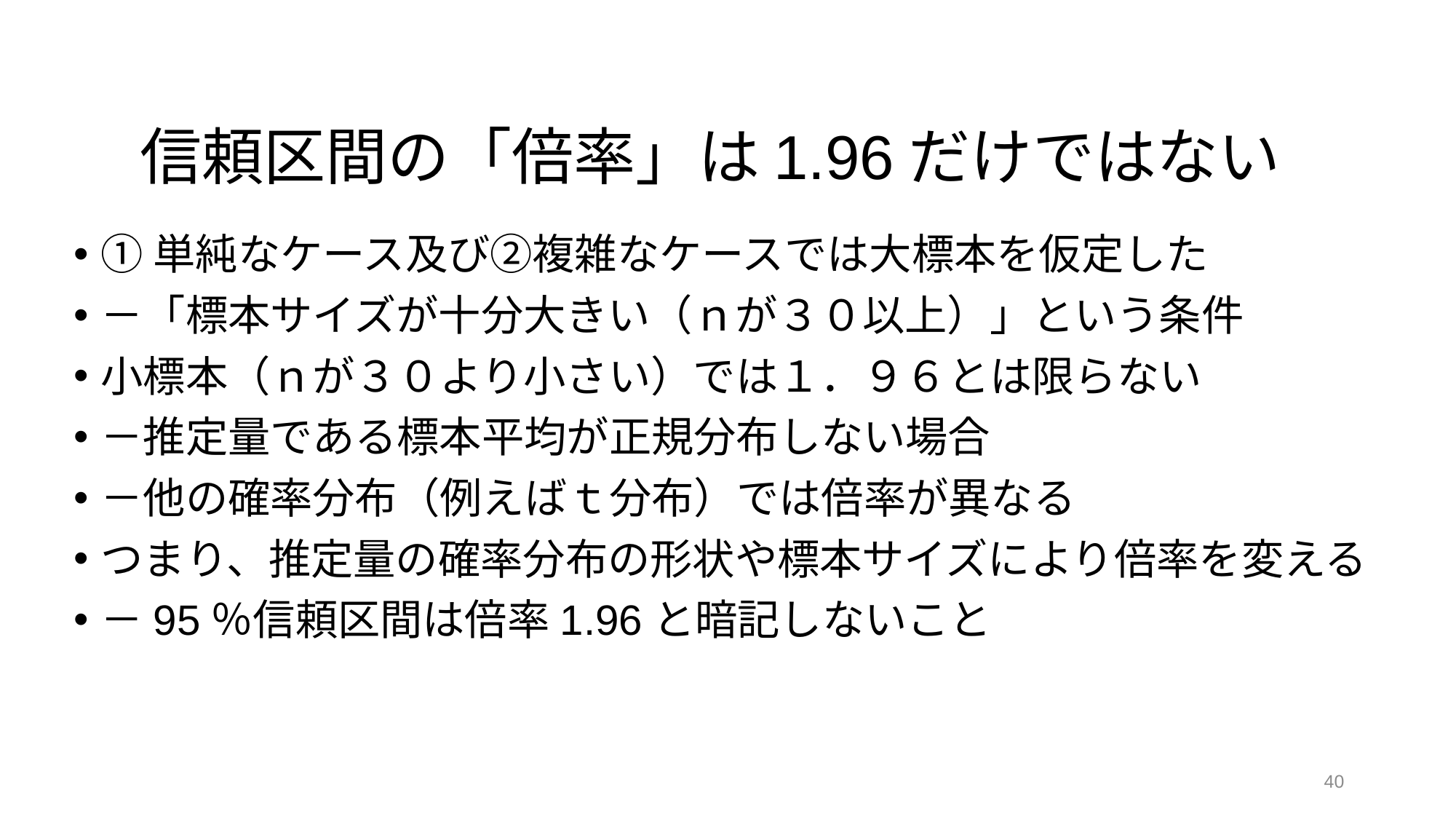

# 信頼区間の「倍率」は1.96だけではない
①単純なケース及び②複雑なケースでは大標本を仮定した
－「標本サイズが十分大きい（ｎが３０以上）」という条件
小標本（ｎが３０より小さい）では１．９６とは限らない
－推定量である標本平均が正規分布しない場合
－他の確率分布（例えばｔ分布）では倍率が異なる
つまり、推定量の確率分布の形状や標本サイズにより倍率を変える
－95％信頼区間は倍率1.96と暗記しないこと

40